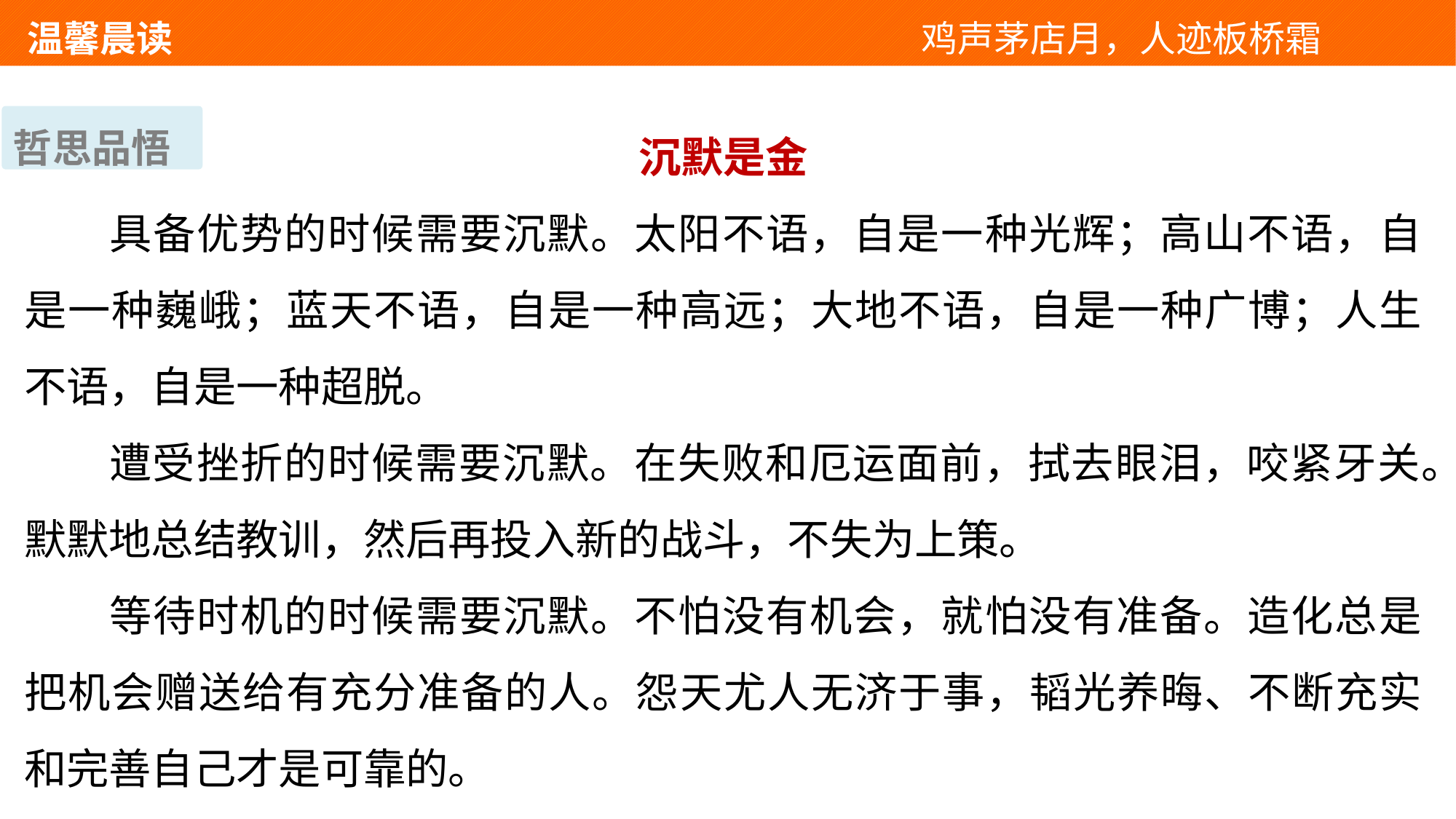

温馨晨读                                     　 　　　　　　　　　　　鸡声茅店月，人迹板桥霜
沉默是金
具备优势的时候需要沉默。太阳不语，自是一种光辉；高山不语，自是一种巍峨；蓝天不语，自是一种高远；大地不语，自是一种广博；人生不语，自是一种超脱。
遭受挫折的时候需要沉默。在失败和厄运面前，拭去眼泪，咬紧牙关。默默地总结教训，然后再投入新的战斗，不失为上策。
等待时机的时候需要沉默。不怕没有机会，就怕没有准备。造化总是把机会赠送给有充分准备的人。怨天尤人无济于事，韬光养晦、不断充实和完善自己才是可靠的。
哲思品悟